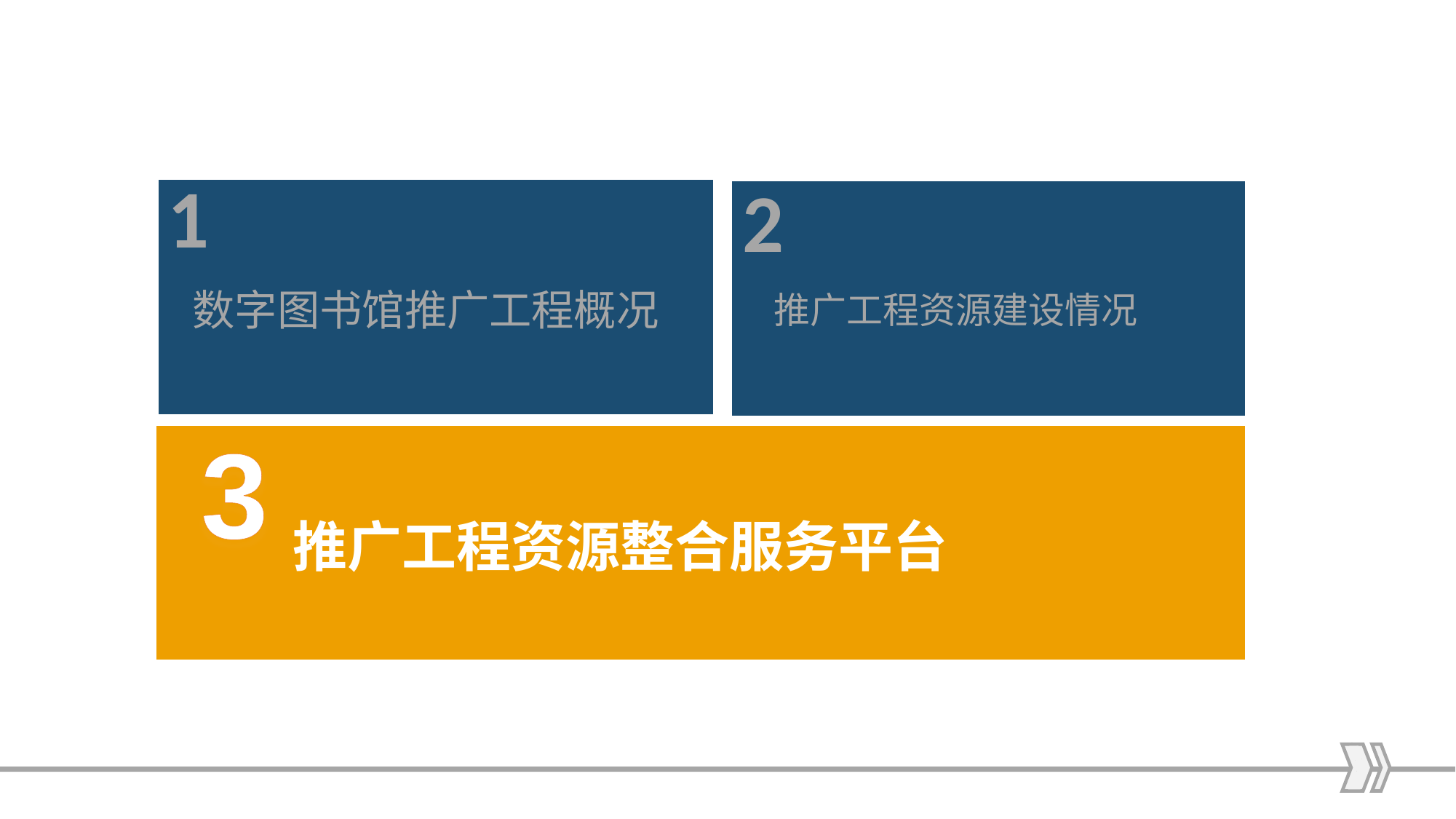

1
2

数字图书馆推广工程概况
推广工程资源建设情况
3

推广工程资源整合服务平台